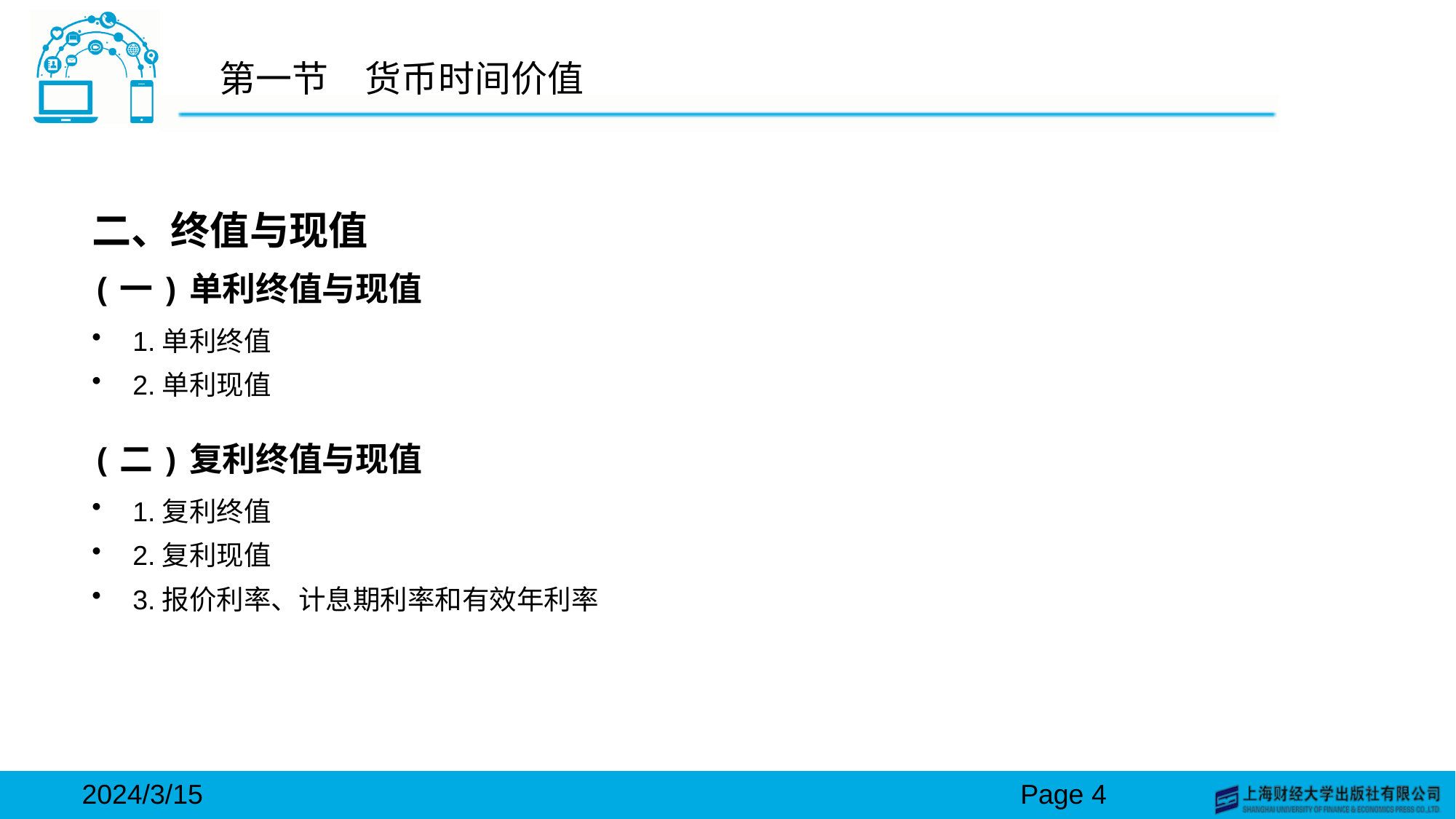

# 第一节　货币时间价值
二、终值与现值
(一)单利终值与现值
1.单利终值
2.单利现值
(二)复利终值与现值
1.复利终值
2.复利现值
3.报价利率、计息期利率和有效年利率

2024/3/15
Page 4